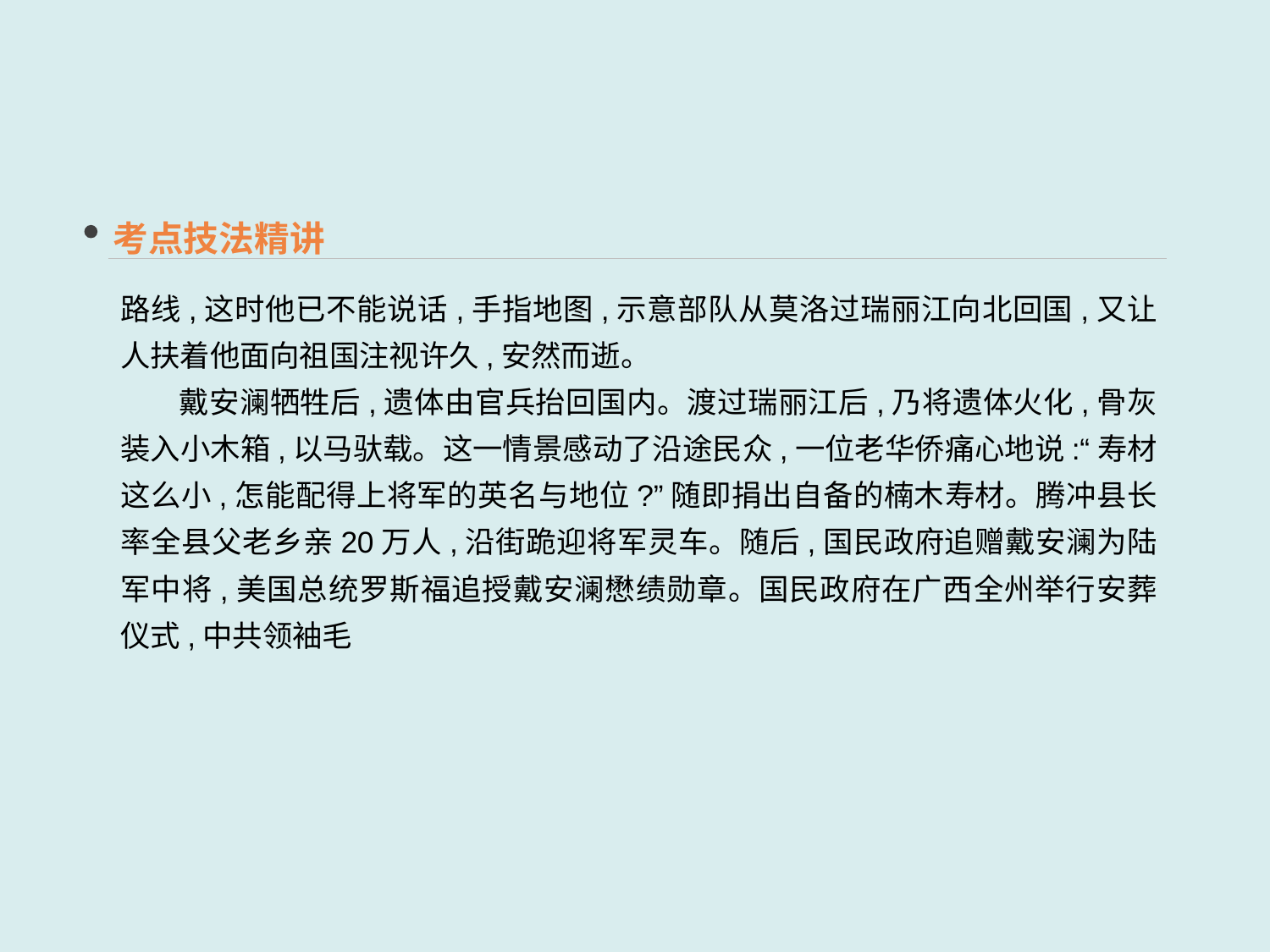

考点技法精讲

路线,这时他已不能说话,手指地图,示意部队从莫洛过瑞丽江向北回国,又让人扶着他面向祖国注视许久,安然而逝。
       戴安澜牺牲后,遗体由官兵抬回国内。渡过瑞丽江后,乃将遗体火化,骨灰装入小木箱,以马驮载。这一情景感动了沿途民众,一位老华侨痛心地说:“寿材这么小,怎能配得上将军的英名与地位?”随即捐出自备的楠木寿材。腾冲县长率全县父老乡亲20万人,沿街跪迎将军灵车。随后,国民政府追赠戴安澜为陆军中将,美国总统罗斯福追授戴安澜懋绩勋章。国民政府在广西全州举行安葬仪式,中共领袖毛